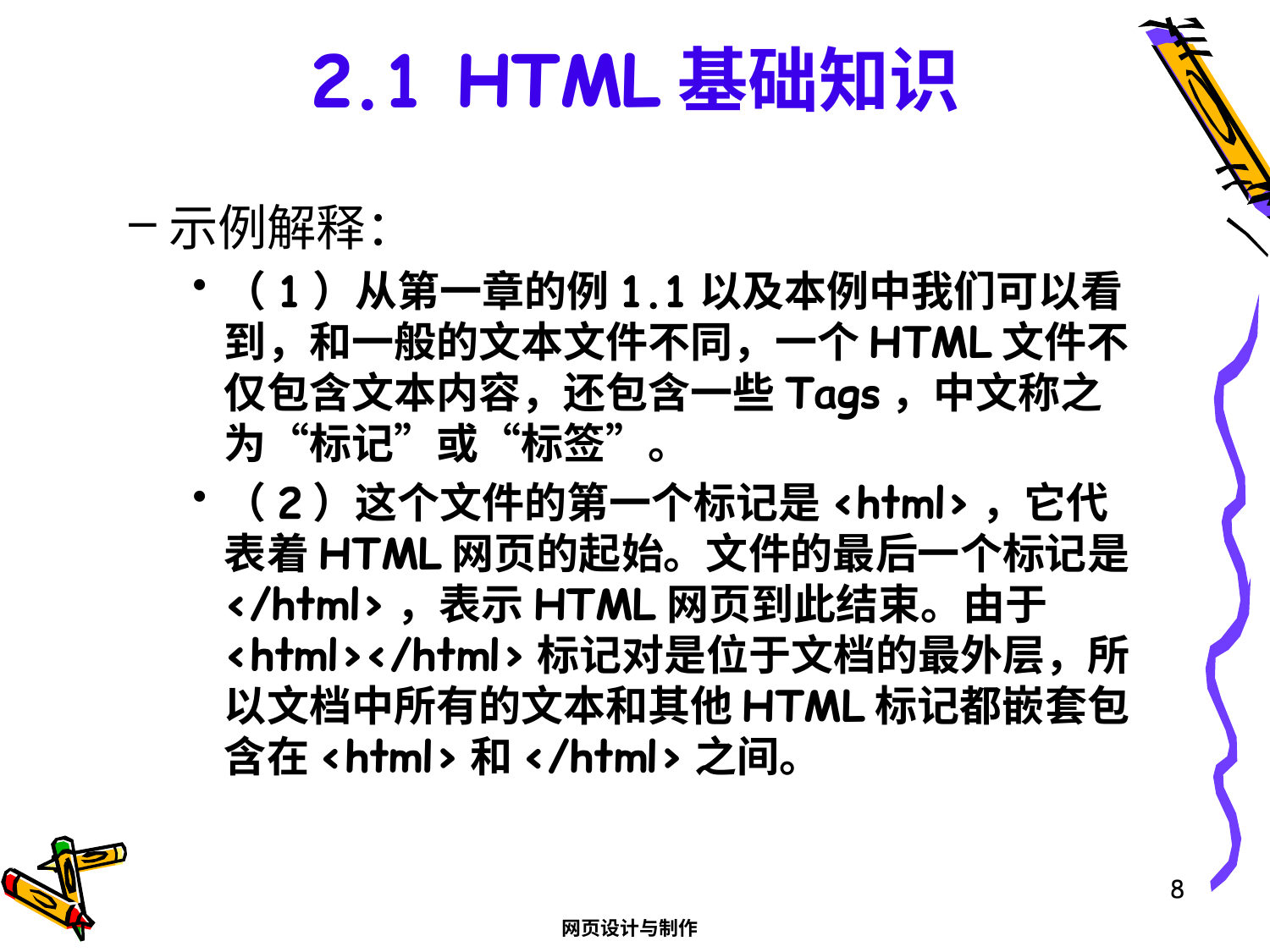

# 2.1 HTML基础知识
示例解释：
（1）从第一章的例1.1以及本例中我们可以看到，和一般的文本文件不同，一个HTML文件不仅包含文本内容，还包含一些Tags，中文称之为“标记”或“标签”。
（2）这个文件的第一个标记是<html>，它代表着HTML网页的起始。文件的最后一个标记是</html>，表示HTML网页到此结束。由于<html></html>标记对是位于文档的最外层，所以文档中所有的文本和其他HTML标记都嵌套包含在<html>和</html>之间。

8
网页设计与制作